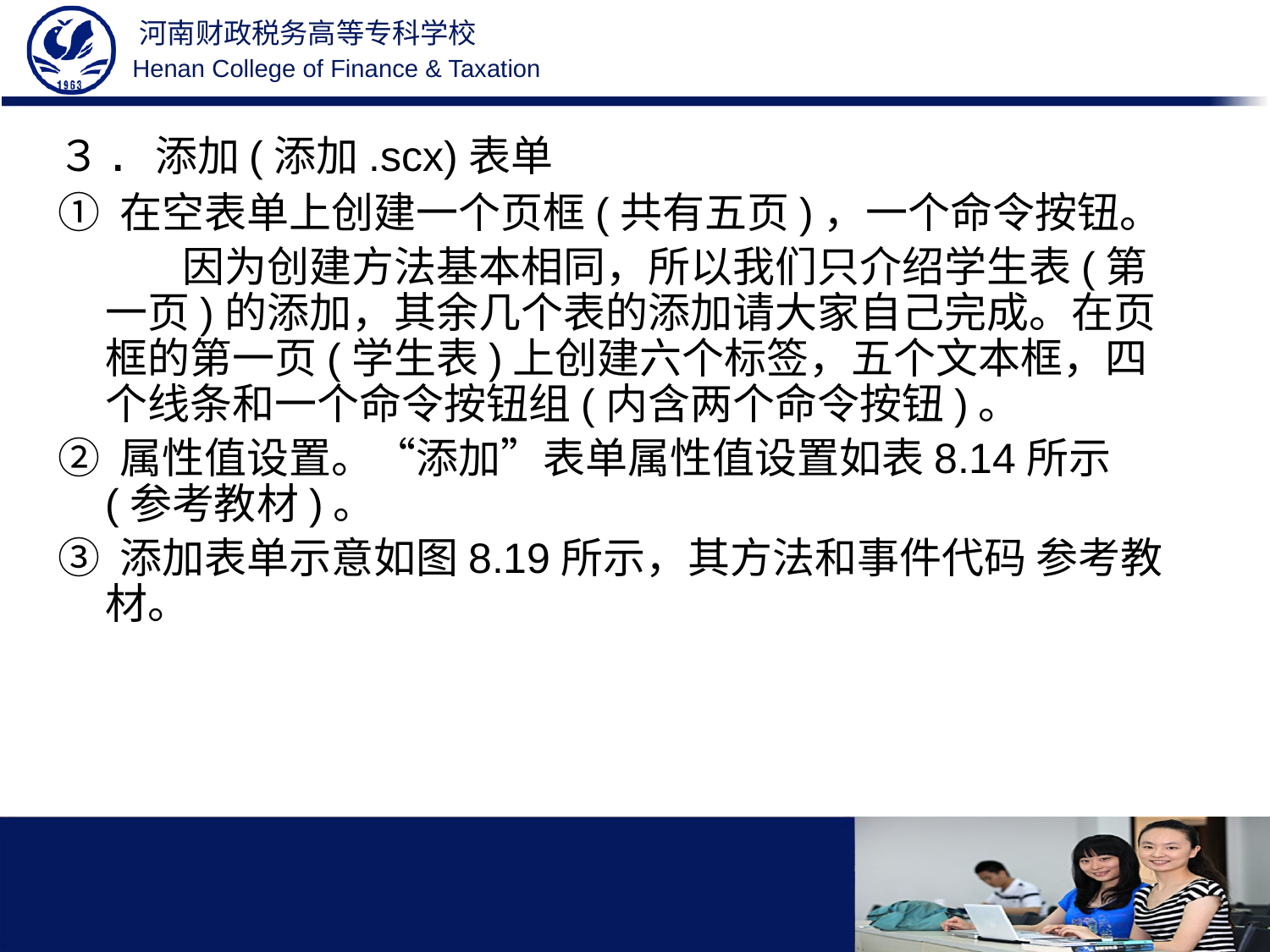

３. 添加(添加.scx)表单
① 在空表单上创建一个页框(共有五页)，一个命令按钮。
            因为创建方法基本相同，所以我们只介绍学生表(第一页)的添加，其余几个表的添加请大家自己完成。在页框的第一页(学生表)上创建六个标签，五个文本框，四个线条和一个命令按钮组(内含两个命令按钮)。
② 属性值设置。“添加”表单属性值设置如表8.14所示(参考教材)。
③ 添加表单示意如图8.19所示，其方法和事件代码 参考教材。